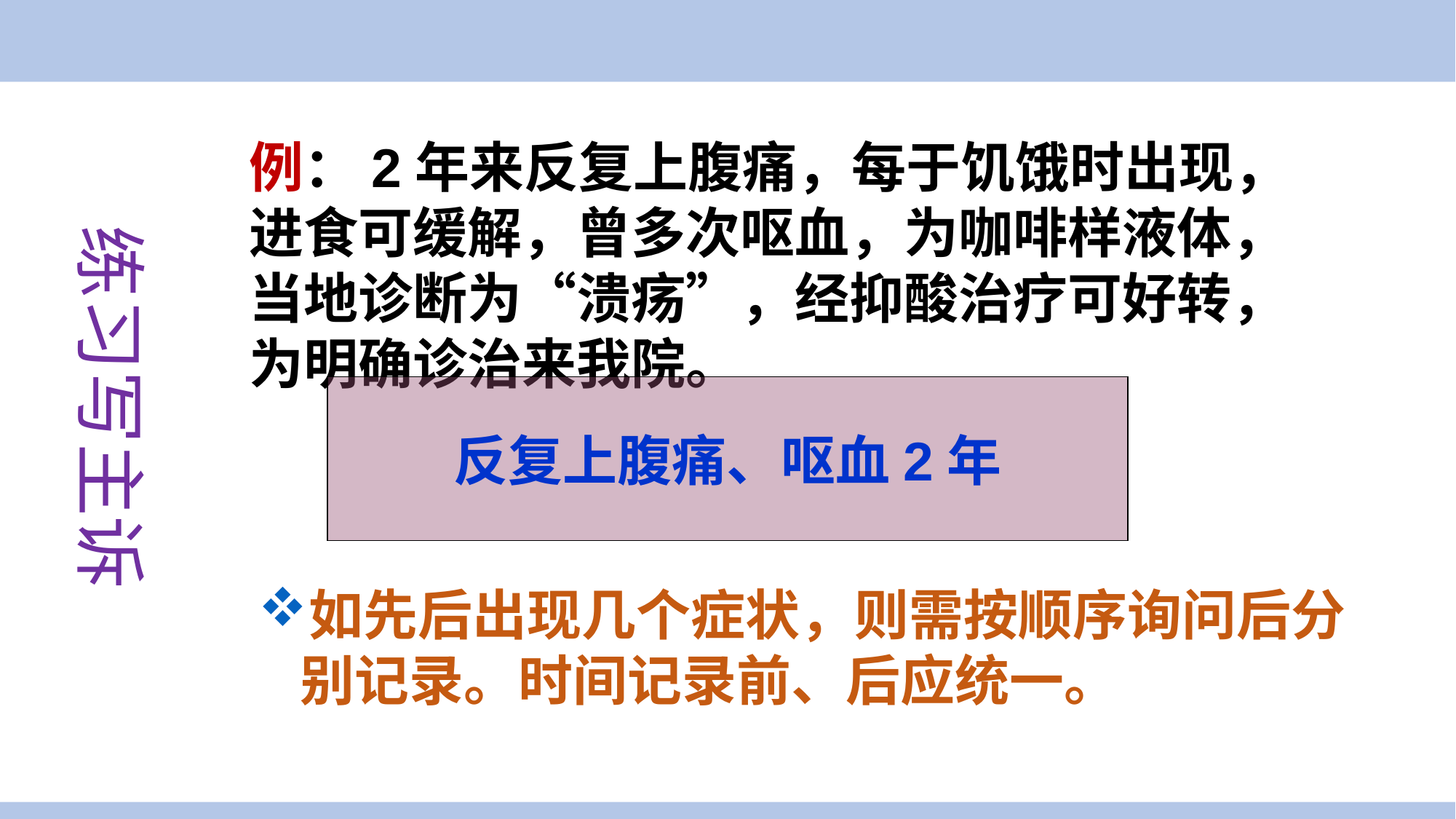

例：2年来反复上腹痛，每于饥饿时出现，进食可缓解，曾多次呕血，为咖啡样液体，当地诊断为“溃疡”，经抑酸治疗可好转，为明确诊治来我院。
案例导入
练习写主诉

反复上腹痛、呕血2年
如先后出现几个症状，则需按顺序询问后分别记录。时间记录前、后应统一。